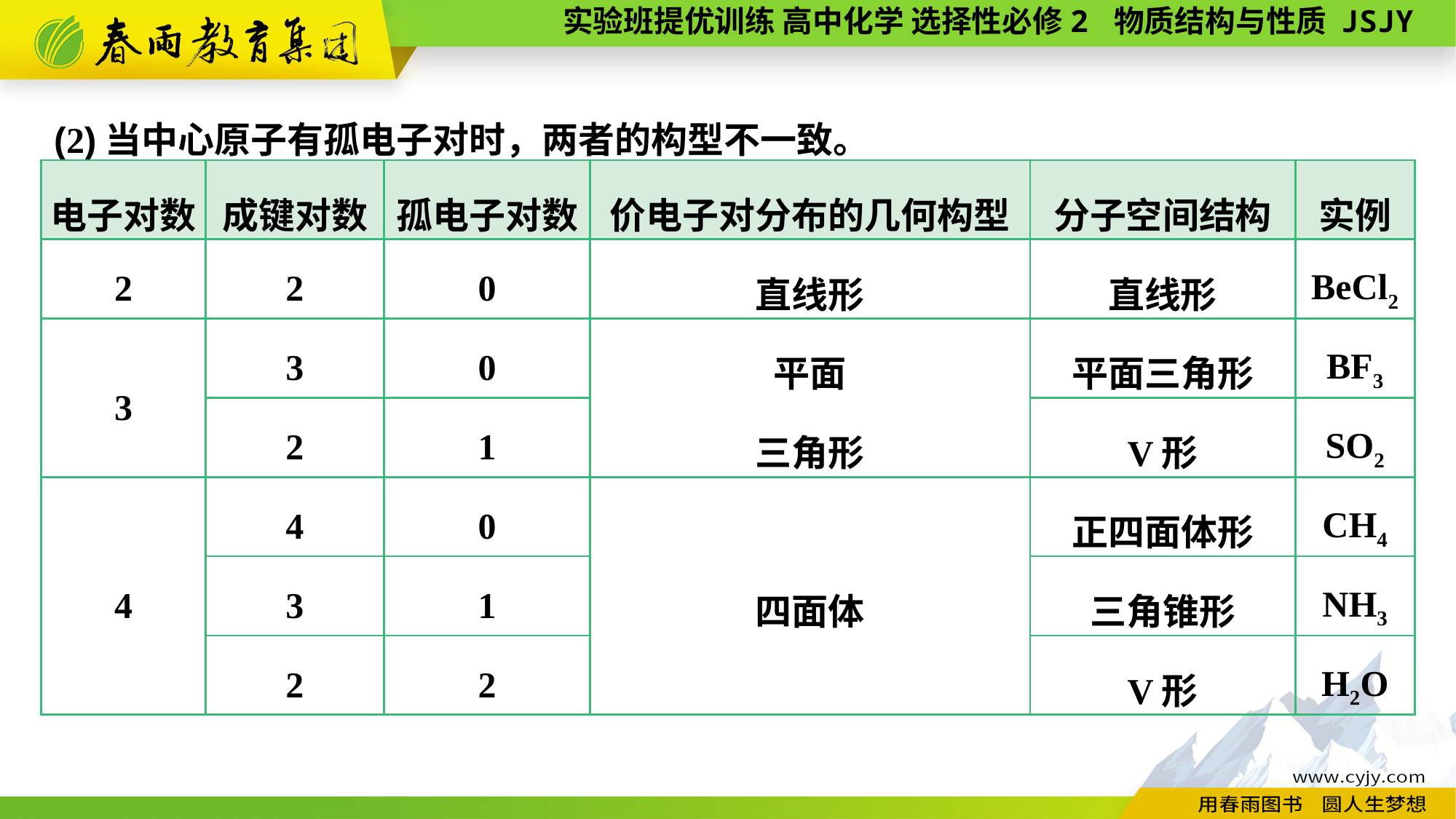

(2)当中心原子有孤电子对时，两者的构型不一致。
| 电子对数 | 成键对数 | 孤电子对数 | 价电子对分布的几何构型 | 分子空间结构 | 实例 |
| --- | --- | --- | --- | --- | --- |
| 2 | 2 | 0 | 直线形 | 直线形 | BeCl2 |
| 3 | 3 | 0 | 平面 三角形 | 平面三角形 | BF3 |
|  | 2 | 1 |  | V形 | SO2 |
| 4 | 4 | 0 | 四面体 | 正四面体形 | CH4 |
|  | 3 | 1 |  | 三角锥形 | NH3 |
|  | 2 | 2 |  | V形 | H2O |